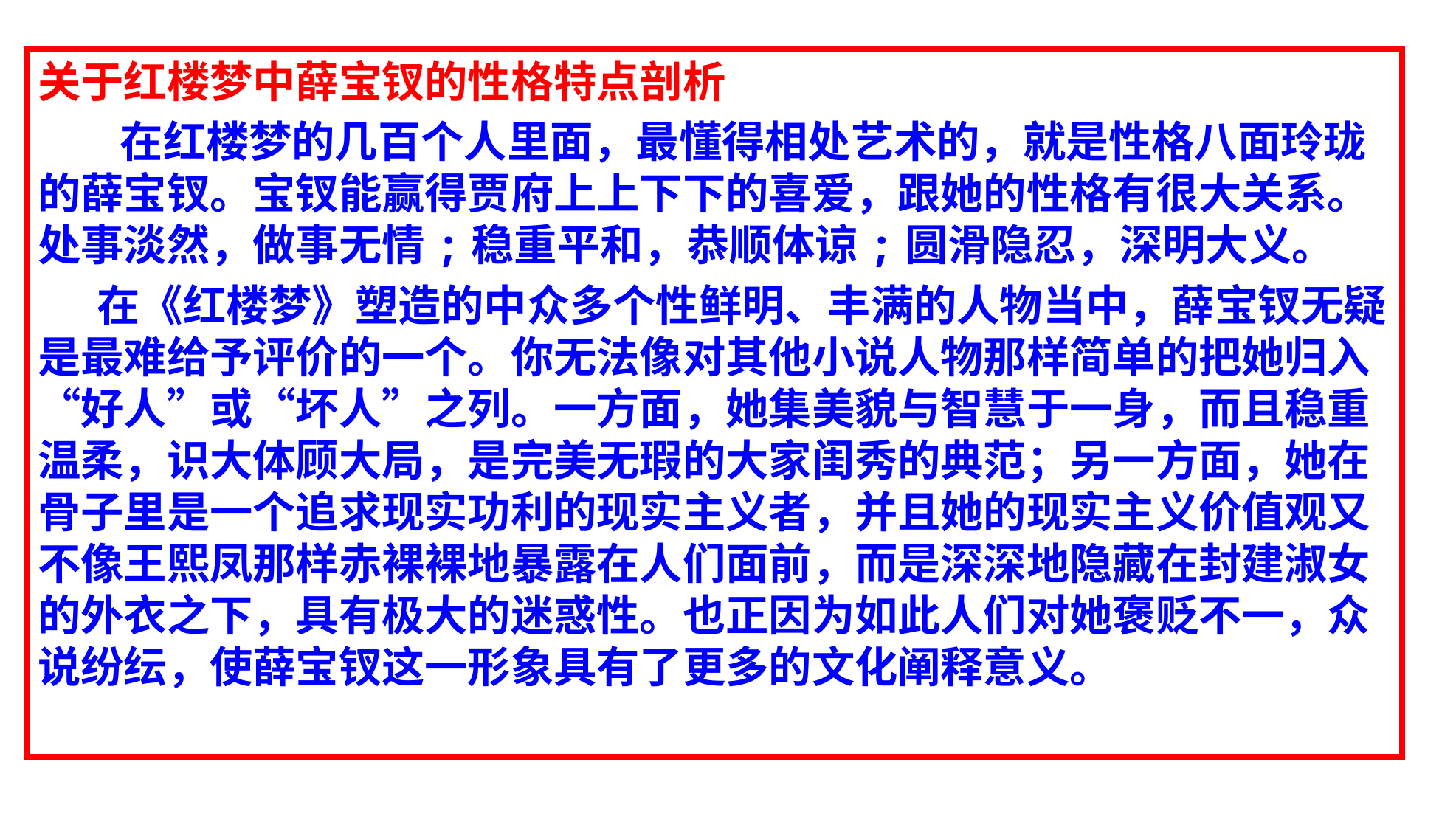

关于红楼梦中薛宝钗的性格特点剖析
　    在红楼梦的几百个人里面，最懂得相处艺术的，就是性格八面玲珑的薛宝钗。宝钗能赢得贾府上上下下的喜爱，跟她的性格有很大关系。处事淡然，做事无情;稳重平和，恭顺体谅;圆滑隐忍，深明大义。
     在《红楼梦》塑造的中众多个性鲜明、丰满的人物当中，薛宝钗无疑是最难给予评价的一个。你无法像对其他小说人物那样简单的把她归入“好人”或“坏人”之列。一方面，她集美貌与智慧于一身，而且稳重温柔，识大体顾大局，是完美无瑕的大家闺秀的典范；另一方面，她在骨子里是一个追求现实功利的现实主义者，并且她的现实主义价值观又不像王熙凤那样赤裸裸地暴露在人们面前，而是深深地隐藏在封建淑女的外衣之下，具有极大的迷惑性。也正因为如此人们对她褒贬不一，众说纷纭，使薛宝钗这一形象具有了更多的文化阐释意义。